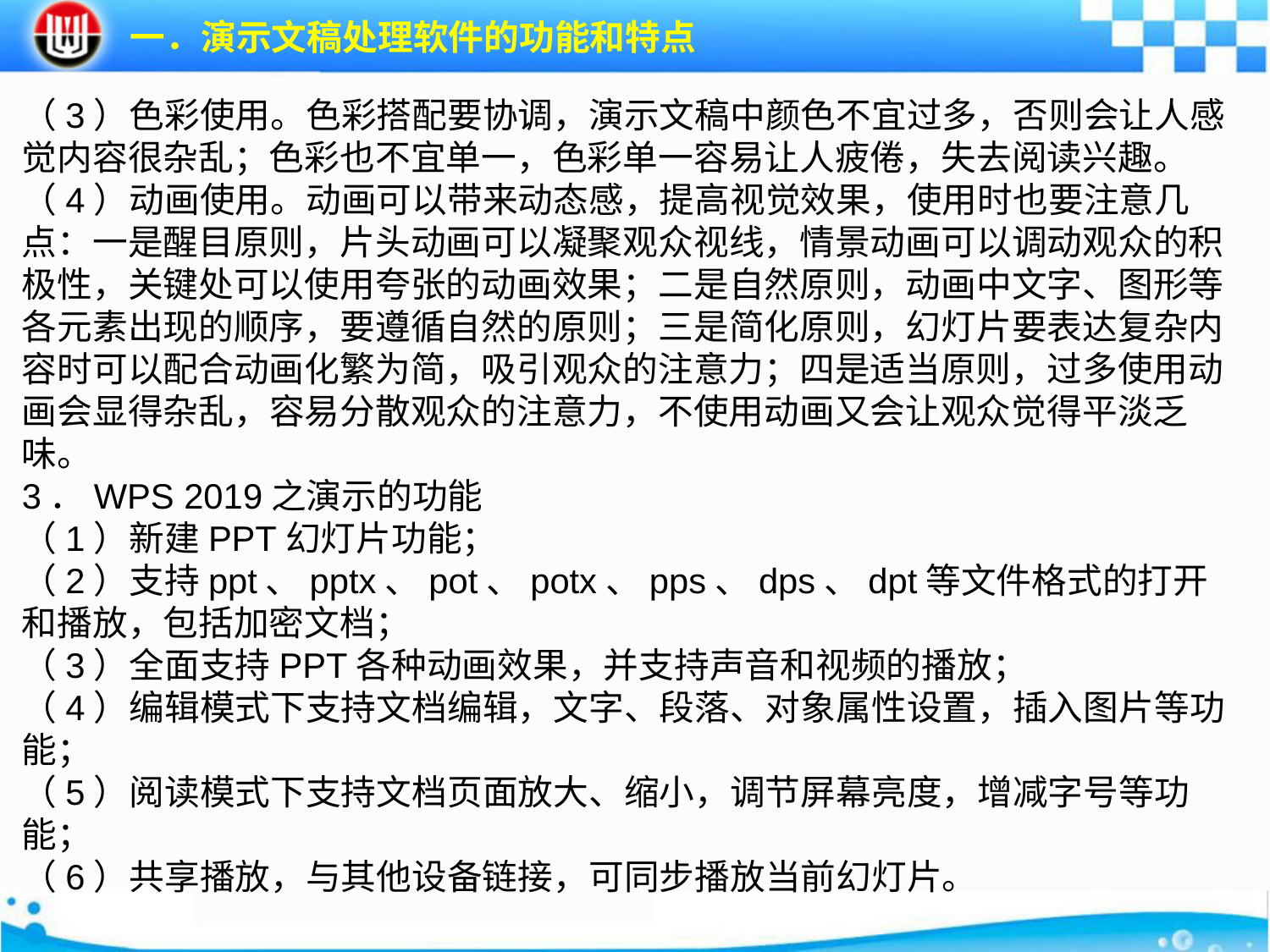

一．演示文稿处理软件的功能和特点
（3）色彩使用。色彩搭配要协调，演示文稿中颜色不宜过多，否则会让人感觉内容很杂乱；色彩也不宜单一，色彩单一容易让人疲倦，失去阅读兴趣。
（4）动画使用。动画可以带来动态感，提高视觉效果，使用时也要注意几点：一是醒目原则，片头动画可以凝聚观众视线，情景动画可以调动观众的积极性，关键处可以使用夸张的动画效果；二是自然原则，动画中文字、图形等各元素出现的顺序，要遵循自然的原则；三是简化原则，幻灯片要表达复杂内容时可以配合动画化繁为简，吸引观众的注意力；四是适当原则，过多使用动画会显得杂乱，容易分散观众的注意力，不使用动画又会让观众觉得平淡乏味。
3．WPS 2019之演示的功能
（1）新建PPT幻灯片功能；
（2）支持ppt、pptx、pot、potx、pps、dps、dpt等文件格式的打开和播放，包括加密文档；
（3）全面支持PPT各种动画效果，并支持声音和视频的播放；
（4）编辑模式下支持文档编辑，文字、段落、对象属性设置，插入图片等功能；
（5）阅读模式下支持文档页面放大、缩小，调节屏幕亮度，增减字号等功能；
（6）共享播放，与其他设备链接，可同步播放当前幻灯片。